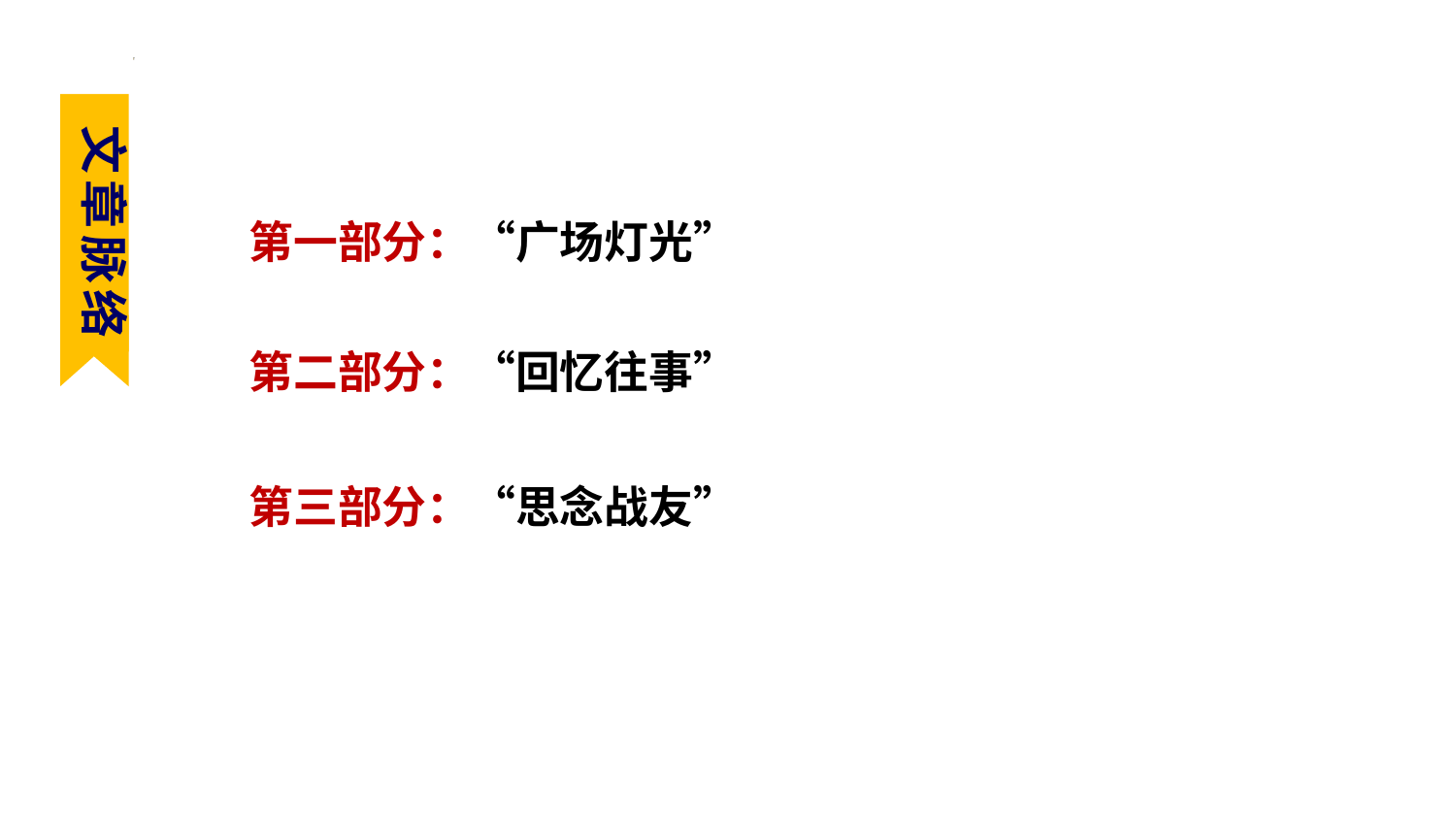

课文初读感知

文章脉络
第一部分：“广场灯光”
第二部分：“回忆往事”
第三部分：“思念战友”